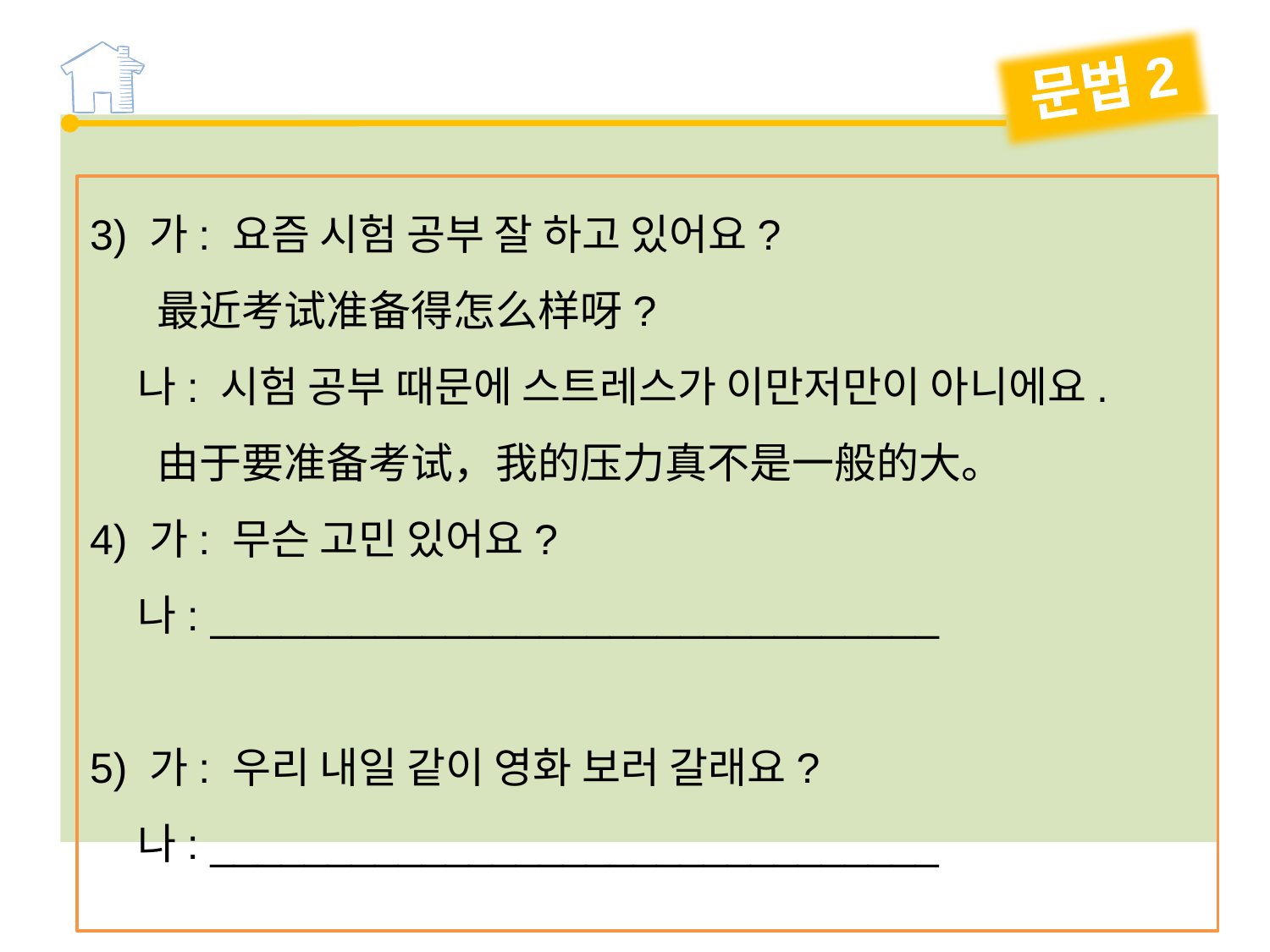

문법2

3) 가: 요즘 시험 공부 잘 하고 있어요?
      最近考试准备得怎么样呀?
    나: 시험 공부 때문에 스트레스가 이만저만이 아니에요.
      由于要准备考试，我的压力真不是一般的大。
4) 가: 무슨 고민 있어요?
    나: _______________________________
5) 가: 우리 내일 같이 영화 보러 갈래요?
    나: _______________________________